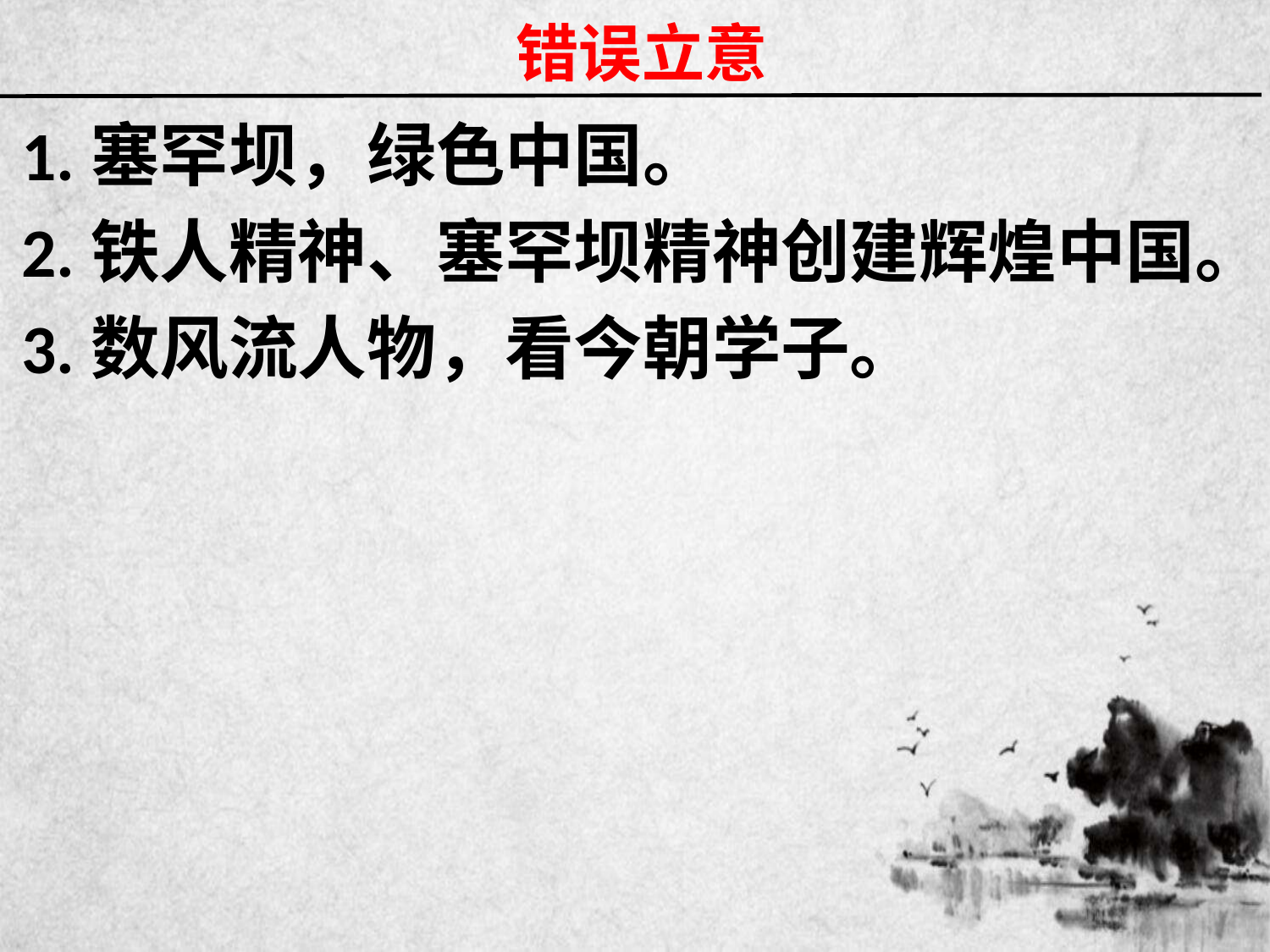

# 错误立意
1.塞罕坝，绿色中国。
2.铁人精神、塞罕坝精神创建辉煌中国。
3.数风流人物，看今朝学子。